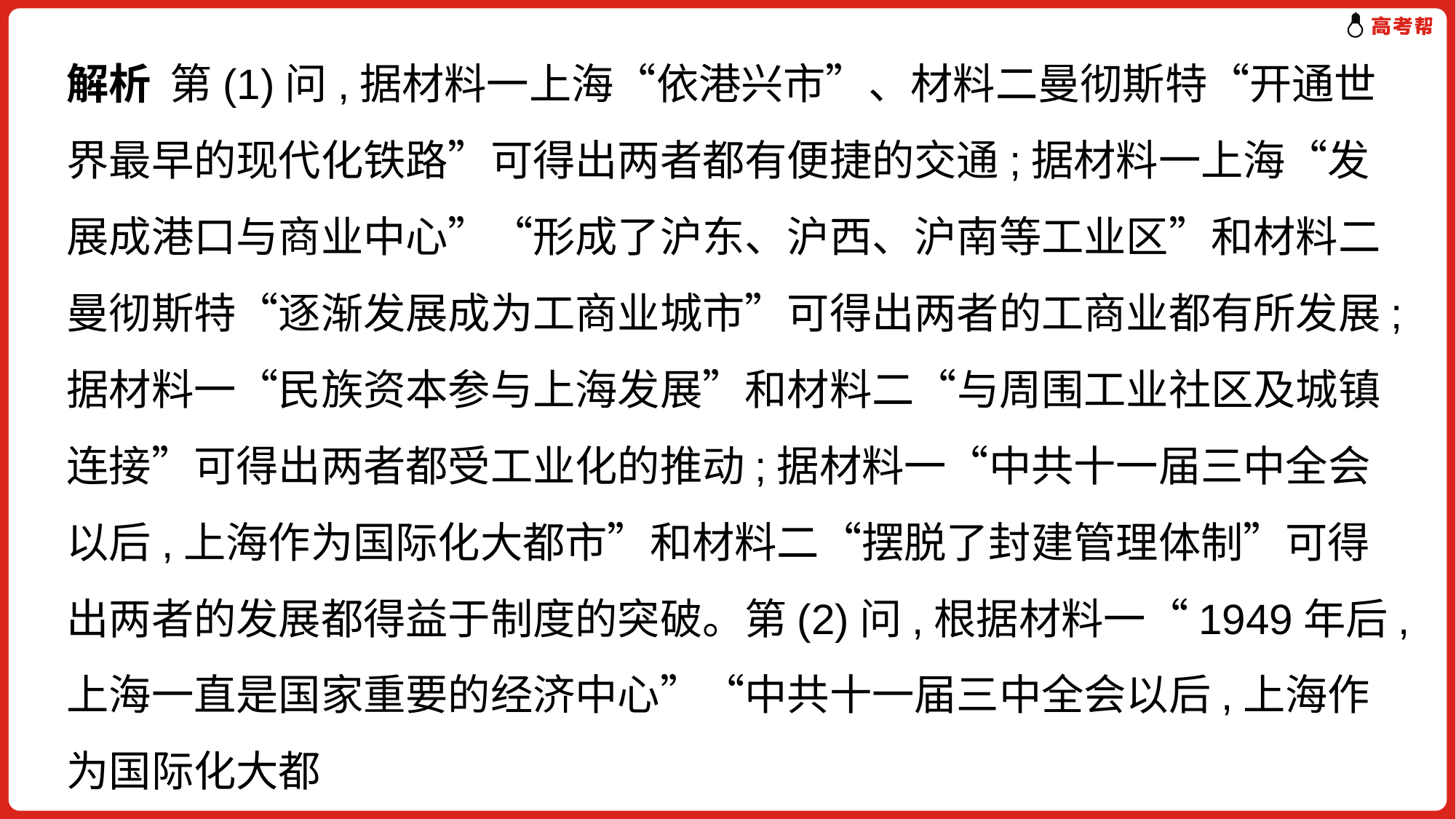

解析  第(1)问,据材料一上海“依港兴市”、材料二曼彻斯特“开通世界最早的现代化铁路”可得出两者都有便捷的交通;据材料一上海“发展成港口与商业中心”“形成了沪东、沪西、沪南等工业区”和材料二曼彻斯特“逐渐发展成为工商业城市”可得出两者的工商业都有所发展;据材料一“民族资本参与上海发展”和材料二“与周围工业社区及城镇连接”可得出两者都受工业化的推动;据材料一“中共十一届三中全会以后,上海作为国际化大都市”和材料二“摆脱了封建管理体制”可得出两者的发展都得益于制度的突破。第(2)问,根据材料一“1949年后,上海一直是国家重要的经济中心”“中共十一届三中全会以后,上海作为国际化大都